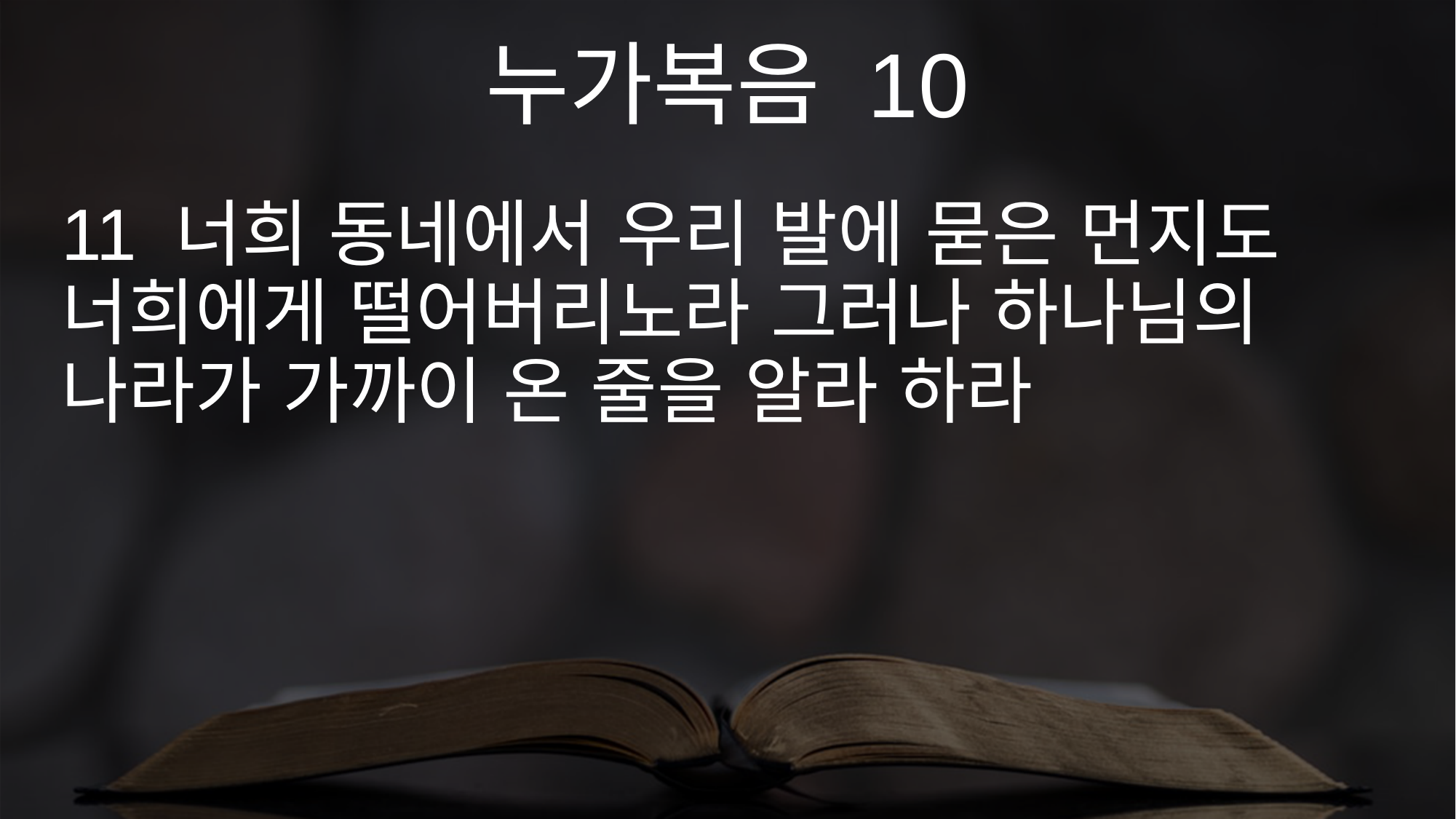

누가복음 10
11 너희 동네에서 우리 발에 묻은 먼지도 너희에게 떨어버리노라 그러나 하나님의 나라가 가까이 온 줄을 알라 하라